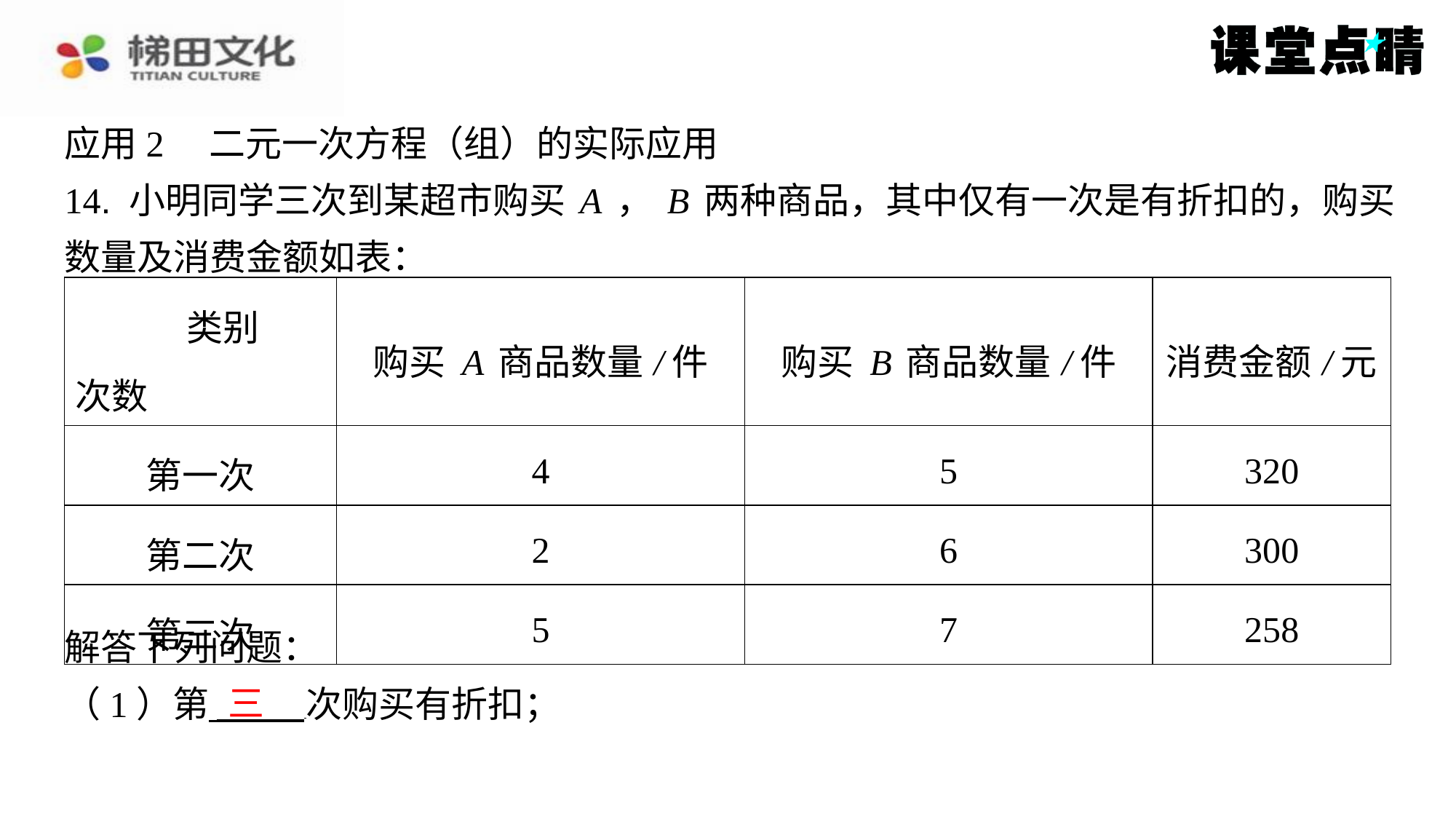

应用2　二元一次方程（组）的实际应用
14. 小明同学三次到某超市购买A，B两种商品，其中仅有一次是有折扣的，购买
数量及消费金额如表：
| 类别 次数 | 购买A商品数量/件 | 购买B商品数量/件 | 消费金额/元 |
| --- | --- | --- | --- |
| 第一次 | 4 | 5 | 320 |
| 第二次 | 2 | 6 | 300 |
| 第三次 | 5 | 7 | 258 |
解答下列问题：
（1）第               次购买有折扣；
三